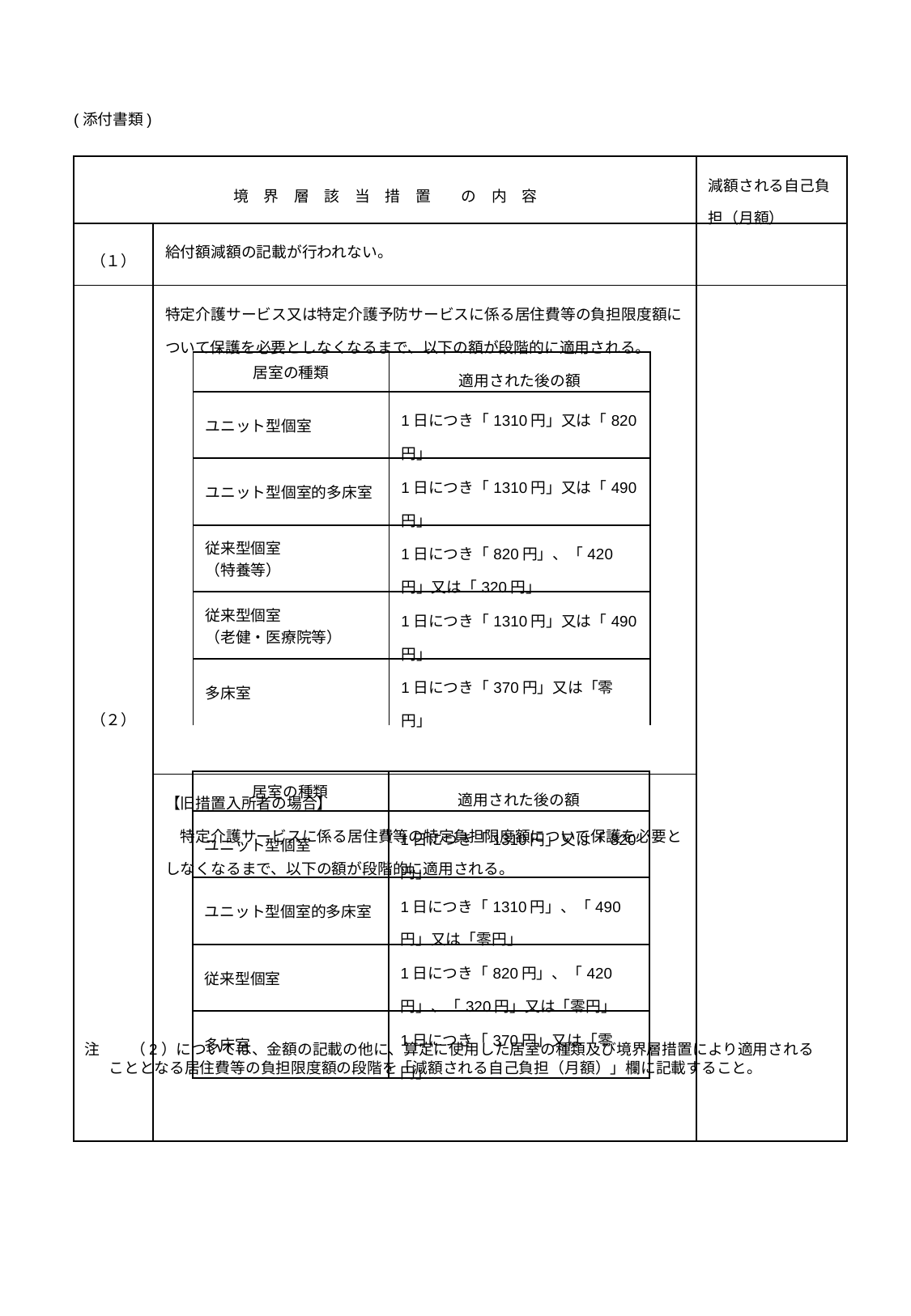

(添付書類)
| 境　界　層　該　当　措　置　　の　内　容 |  |  |  |  | 減額される自己負担（月額） |
| --- | --- | --- | --- | --- | --- |
| （１） | 給付額減額の記載が行われない。 |  |  |  |  |
| （２） | 特定介護サービス又は特定介護予防サービスに係る居住費等の負担限度額について保護を必要としなくなるまで、以下の額が段階的に適用される。 |  |  |  |  |
|  |  | 居室の種類 | 適用された後の額 |  |  |
|  |  | ユニット型個室 | 1日につき「1310円」又は「820円」 |  |  |
|  |  | ユニット型個室的多床室 | 1日につき「1310円」又は「490円」 |  |  |
|  |  | 従来型個室 （特養等） | 1日につき「820円」、「420円」又は「320円」 |  |  |
|  |  | 従来型個室 （老健・医療院等） | 1日につき「1310円」又は「490円」 |  |  |
|  |  | 多床室 | 1日につき「370円」又は「零円」 |  |  |
|  |  |  |  |  |  |
|  | 【旧措置入所者の場合】 　特定介護サービスに係る居住費等の特定負担限度額について保護を必要としなくなるまで、以下の額が段階的に適用される。 |  |  |  |  |
| 居室の種類 | 適用された後の額 |
| --- | --- |
| ユニット型個室 | 1日につき「1310円」又は「820円」 |
| ユニット型個室的多床室 | 1日につき「1310円」、「490円」又は「零円」 |
| 従来型個室 | 1日につき「820円」、「420円」、「320円」又は「零円」 |
| 多床室 | 1日につき「370円」又は「零円」 |
注　　（2）については、金額の記載の他に、算定に使用した居室の種類及び境界層措置により適用されることとなる居住費等の負担限度額の段階を「減額される自己負担（月額）」欄に記載すること。